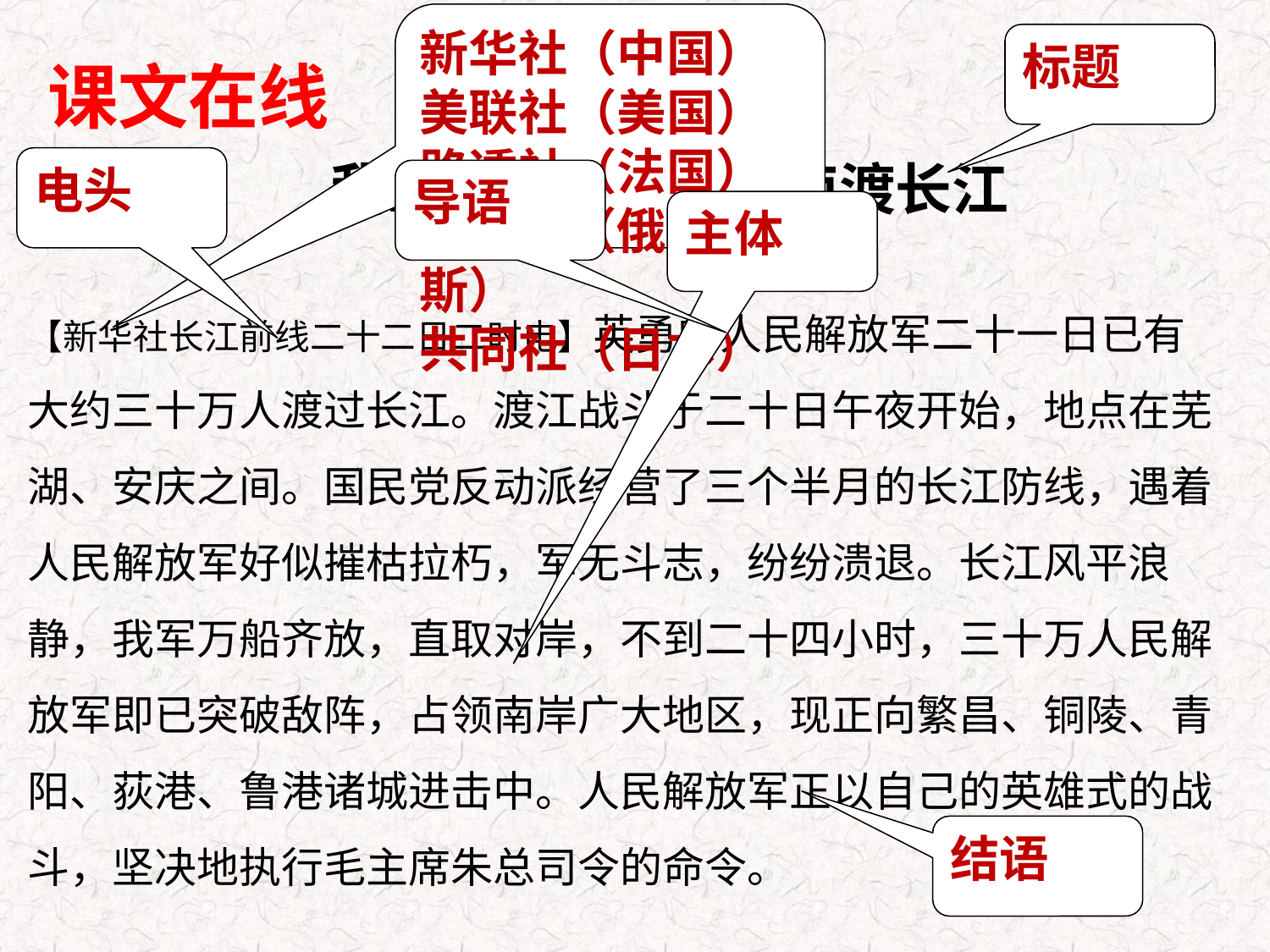

新华社（中国）    美联社（美国）
路透社（法国）    塔斯社（俄罗斯）
共同社（日本）
标题
课文在线
电头
我三十万大军胜利南渡长江
导语
主体
【新华社长江前线二十二日二时电】英勇的人民解放军二十一日已有大约三十万人渡过长江。渡江战斗于二十日午夜开始，地点在芜湖、安庆之间。国民党反动派经营了三个半月的长江防线，遇着人民解放军好似摧枯拉朽，军无斗志，纷纷溃退。长江风平浪静，我军万船齐放，直取对岸，不到二十四小时，三十万人民解放军即已突破敌阵，占领南岸广大地区，现正向繁昌、铜陵、青阳、荻港、鲁港诸城进击中。人民解放军正以自己的英雄式的战斗，坚决地执行毛主席朱总司令的命令。
结语